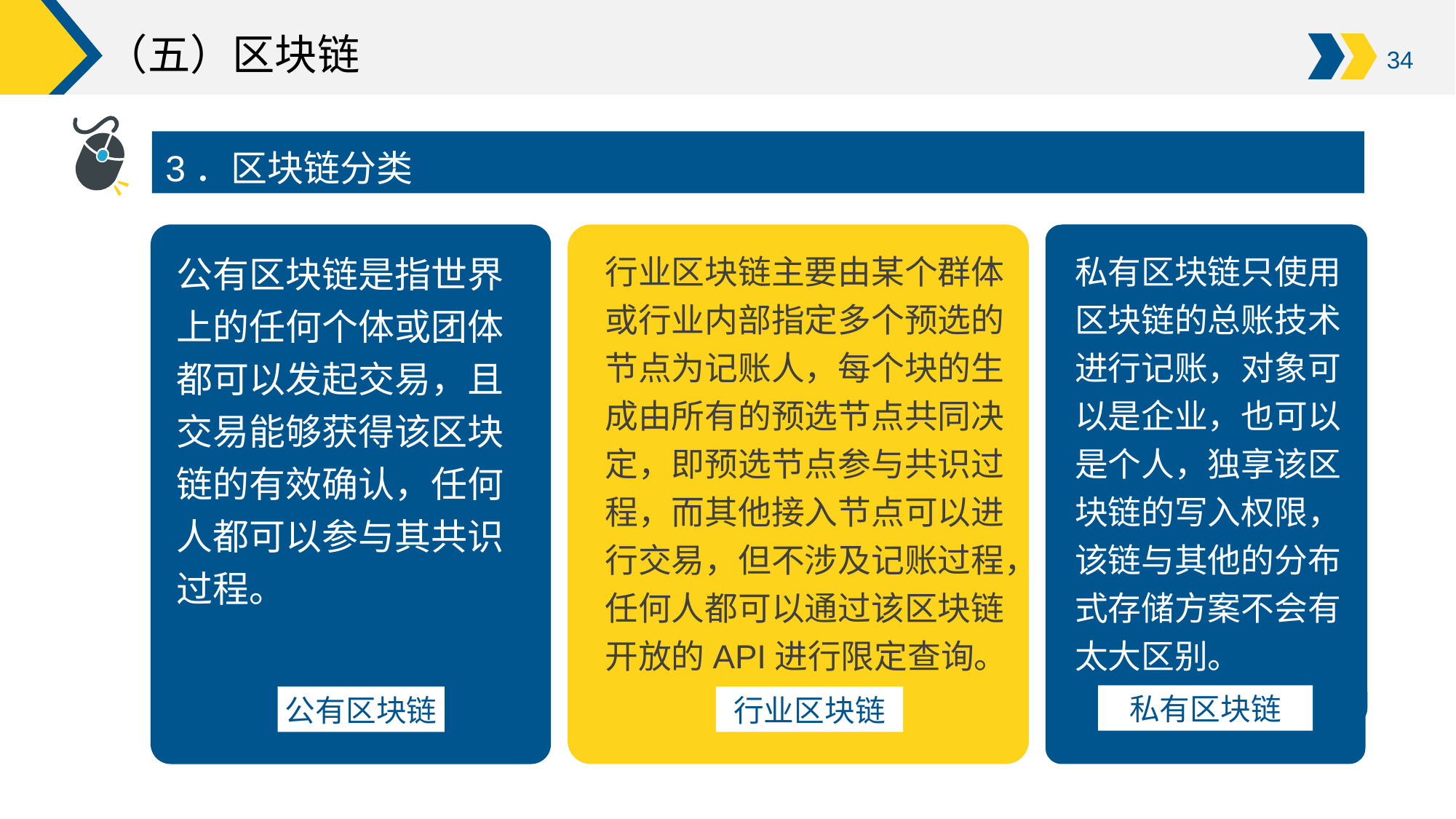

# （五）区块链

3．区块链分类

用户可以在投影仪或者计算机上进行演示也可以将演示文稿打印出来制作成胶片以便应用到更广泛的领域中
搜索引擎系统

私有区块链只使用区块链的总账技术进行记账，对象可以是企业，也可以是个人，独享该区块链的写入权限，该链与其他的分布式存储方案不会有太大区别。
私有区块链
公有区块链是指世界上的任何个体或团体都可以发起交易，且交易能够获得该区块链的有效确认，任何人都可以参与其共识过程。
行业区块链主要由某个群体或行业内部指定多个预选的节点为记账人，每个块的生成由所有的预选节点共同决定，即预选节点参与共识过程，而其他接入节点可以进行交易，但不涉及记账过程，任何人都可以通过该区块链开放的API进行限定查询。
公有区块链
行业区块链